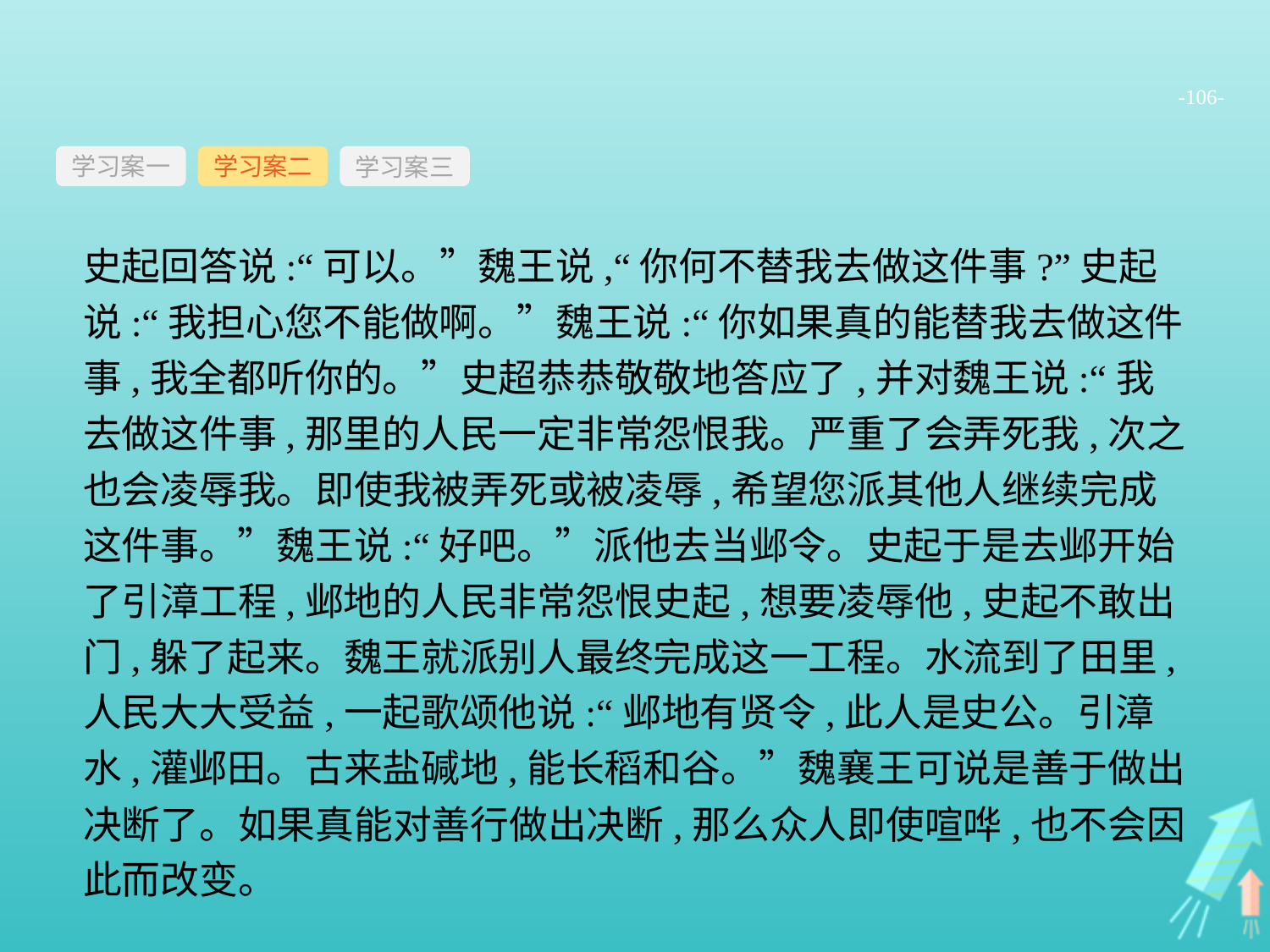

-106-
学习案一
学习案三
学习案二
史起回答说:“可以。”魏王说,“你何不替我去做这件事?”史起说:“我担心您不能做啊。”魏王说:“你如果真的能替我去做这件事,我全都听你的。”史超恭恭敬敬地答应了,并对魏王说:“我去做这件事,那里的人民一定非常怨恨我。严重了会弄死我,次之也会凌辱我。即使我被弄死或被凌辱,希望您派其他人继续完成这件事。”魏王说:“好吧。”派他去当邺令。史起于是去邺开始了引漳工程,邺地的人民非常怨恨史起,想要凌辱他,史起不敢出门,躲了起来。魏王就派别人最终完成这一工程。水流到了田里,人民大大受益,一起歌颂他说:“邺地有贤令,此人是史公。引漳水,灌邺田。古来盐碱地,能长稻和谷。”魏襄王可说是善于做出决断了。如果真能对善行做出决断,那么众人即使喧哗,也不会因此而改变。